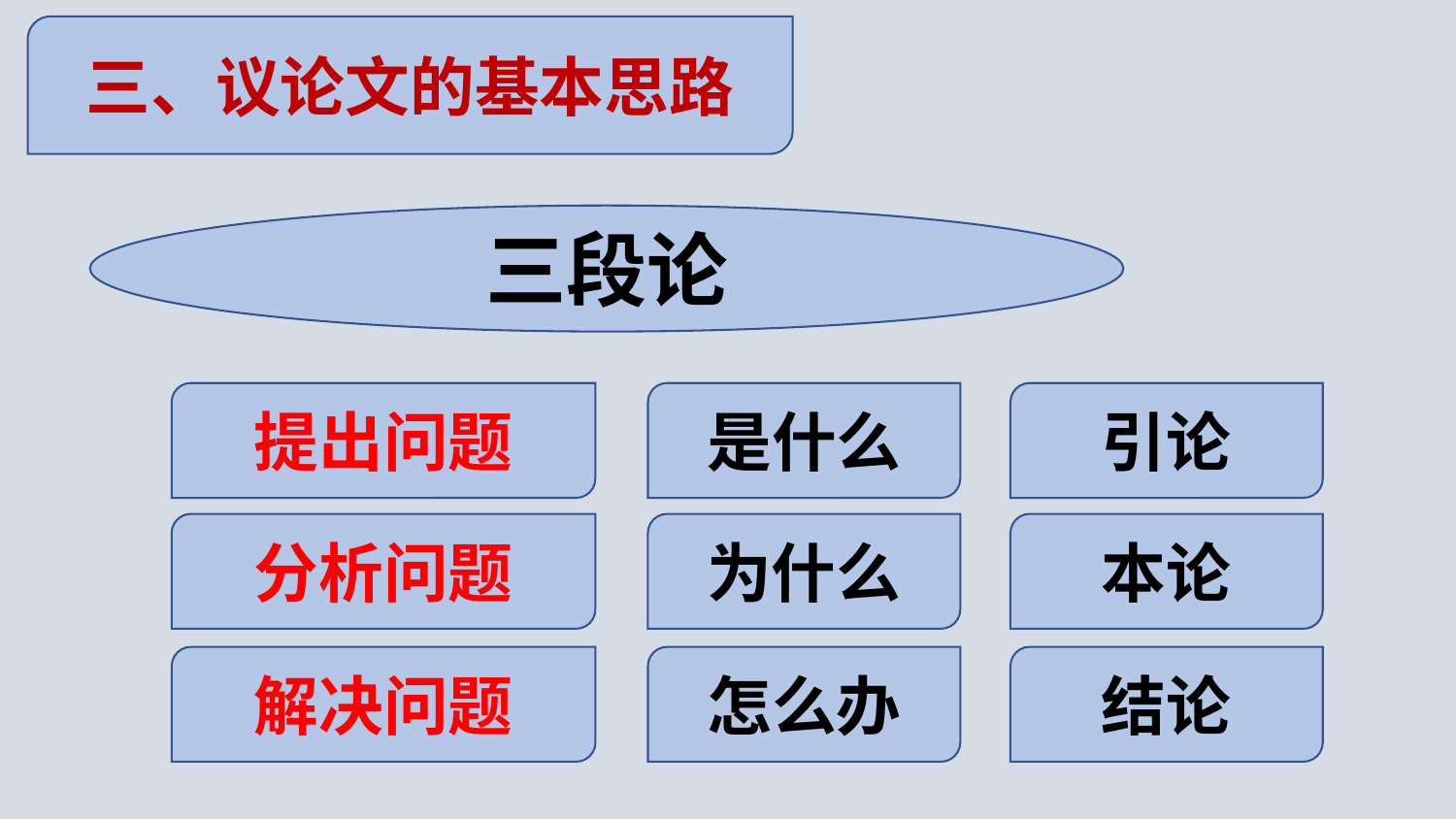

三、议论文的基本思路
三段论
提出问题
是什么
引论
分析问题
为什么
本论
解决问题
怎么办
结论